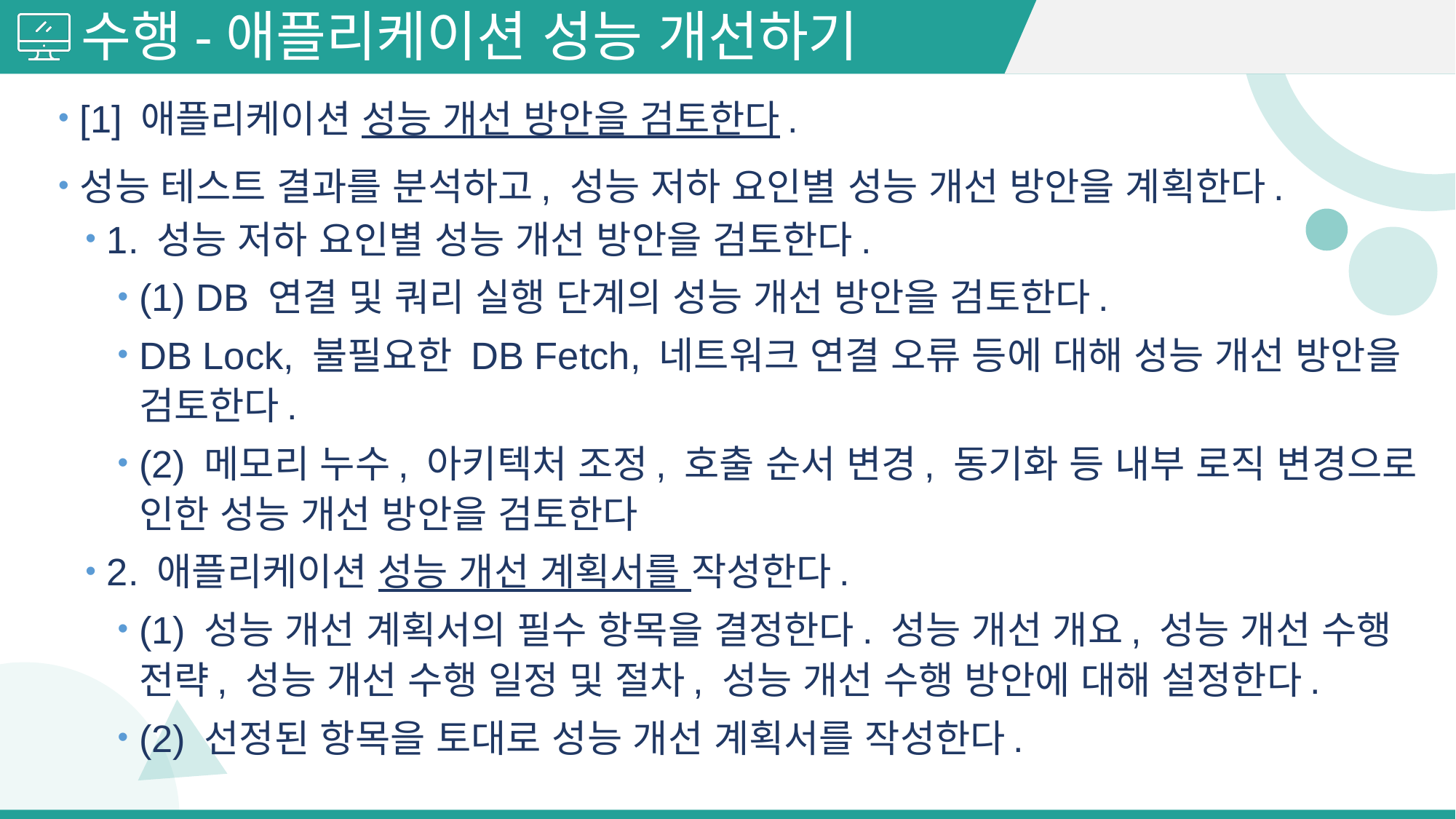

# 수행-애플리케이션 성능 개선하기
[1] 애플리케이션 성능 개선 방안을 검토한다.
성능 테스트 결과를 분석하고, 성능 저하 요인별 성능 개선 방안을 계획한다.
1. 성능 저하 요인별 성능 개선 방안을 검토한다.
(1) DB 연결 및 쿼리 실행 단계의 성능 개선 방안을 검토한다.
DB Lock, 불필요한 DB Fetch, 네트워크 연결 오류 등에 대해 성능 개선 방안을 검토한다.
(2) 메모리 누수, 아키텍처 조정, 호출 순서 변경, 동기화 등 내부 로직 변경으로 인한 성능 개선 방안을 검토한다
2. 애플리케이션 성능 개선 계획서를 작성한다.
(1) 성능 개선 계획서의 필수 항목을 결정한다. 성능 개선 개요, 성능 개선 수행 전략, 성능 개선 수행 일정 및 절차, 성능 개선 수행 방안에 대해 설정한다.
(2) 선정된 항목을 토대로 성능 개선 계획서를 작성한다.